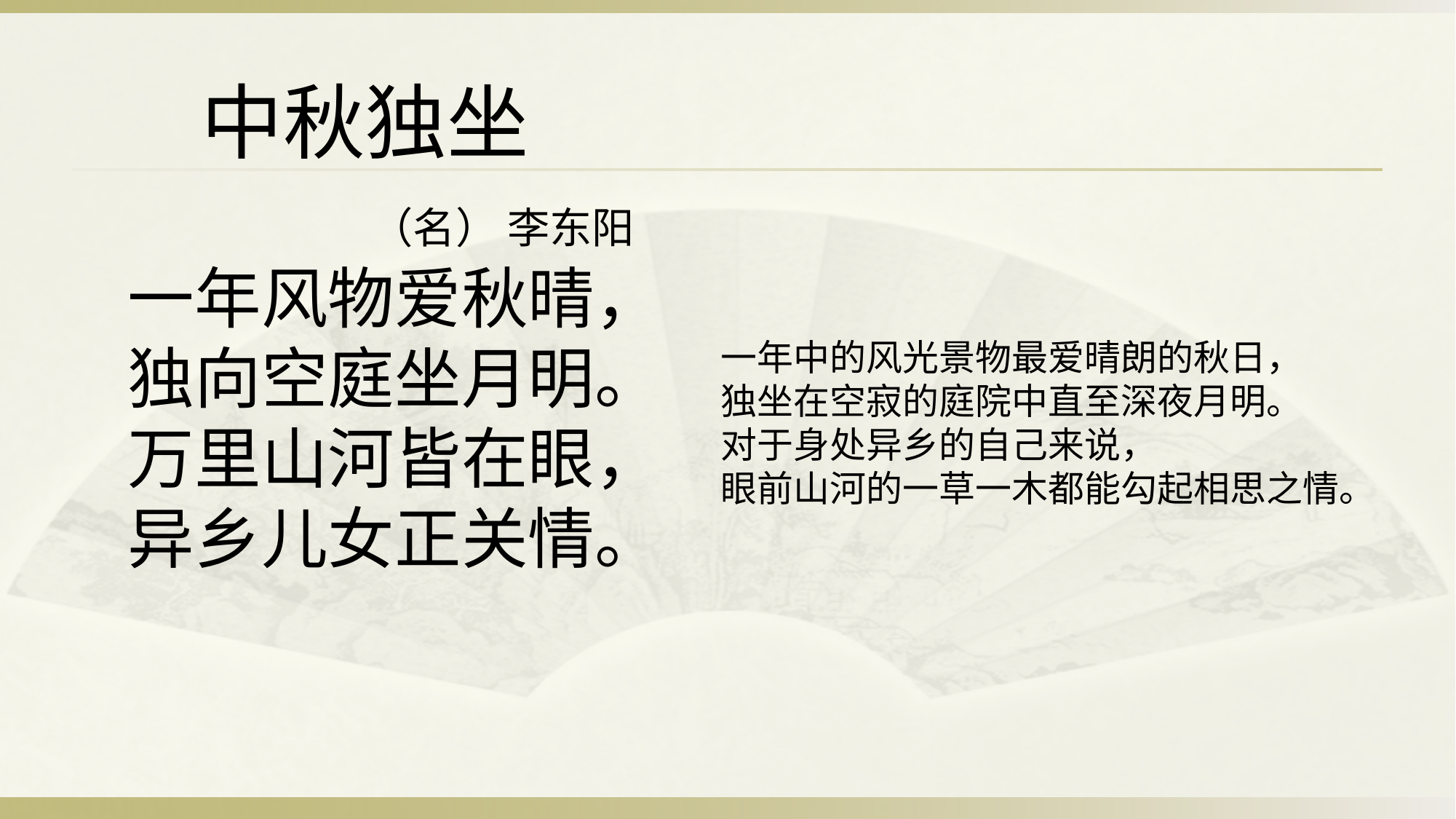

中秋独坐
（名） 李东阳
一年风物爱秋晴，
独向空庭坐月明。
万里山河皆在眼，
异乡儿女正关情。
一年中的风光景物最爱晴朗的秋日，
独坐在空寂的庭院中直至深夜月明。
对于身处异乡的自己来说，
眼前山河的一草一木都能勾起相思之情。